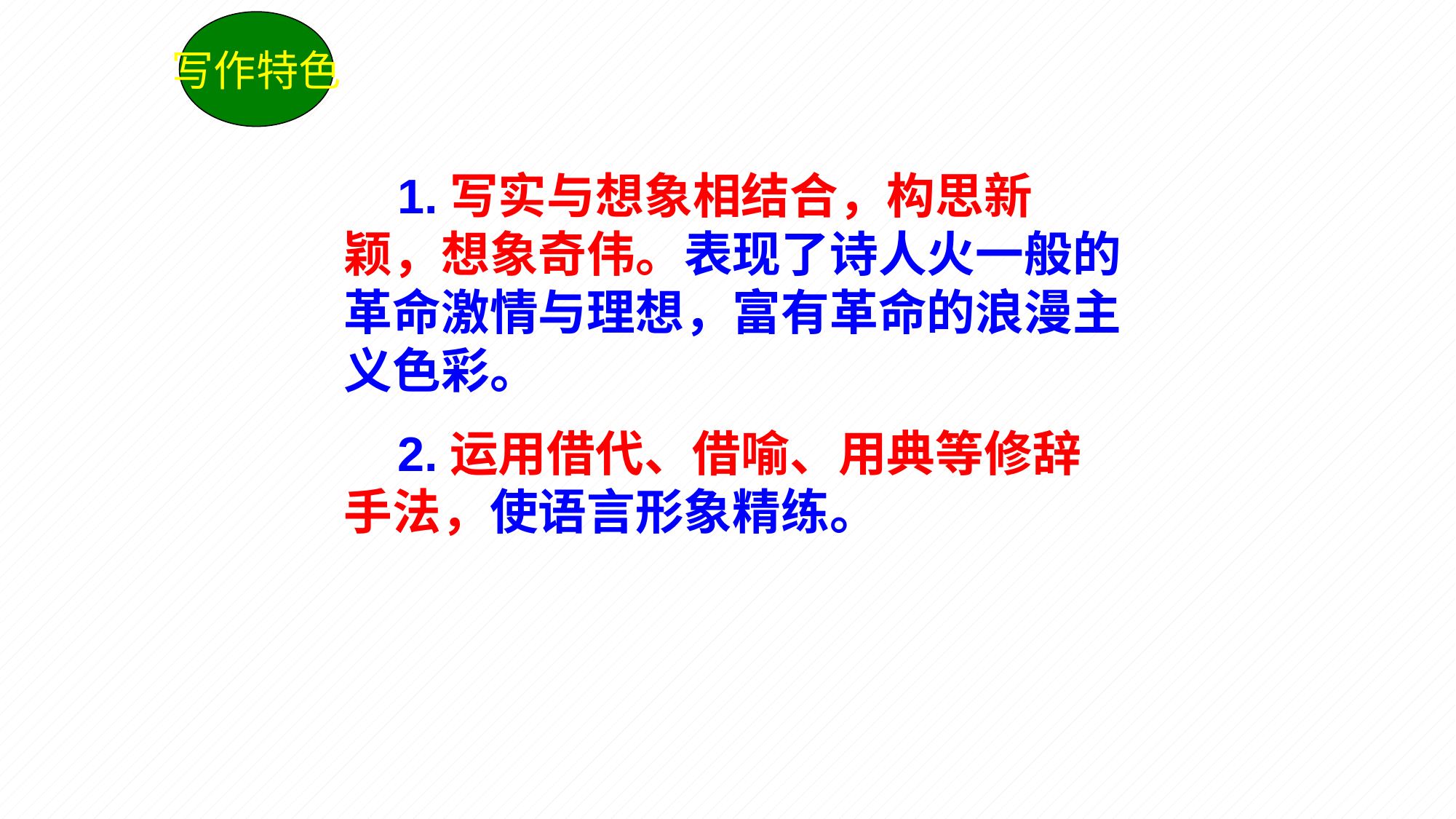

写作特色
    1.写实与想象相结合，构思新颖，想象奇伟。表现了诗人火一般的革命激情与理想，富有革命的浪漫主义色彩。
    2.运用借代、借喻、用典等修辞手法，使语言形象精练。